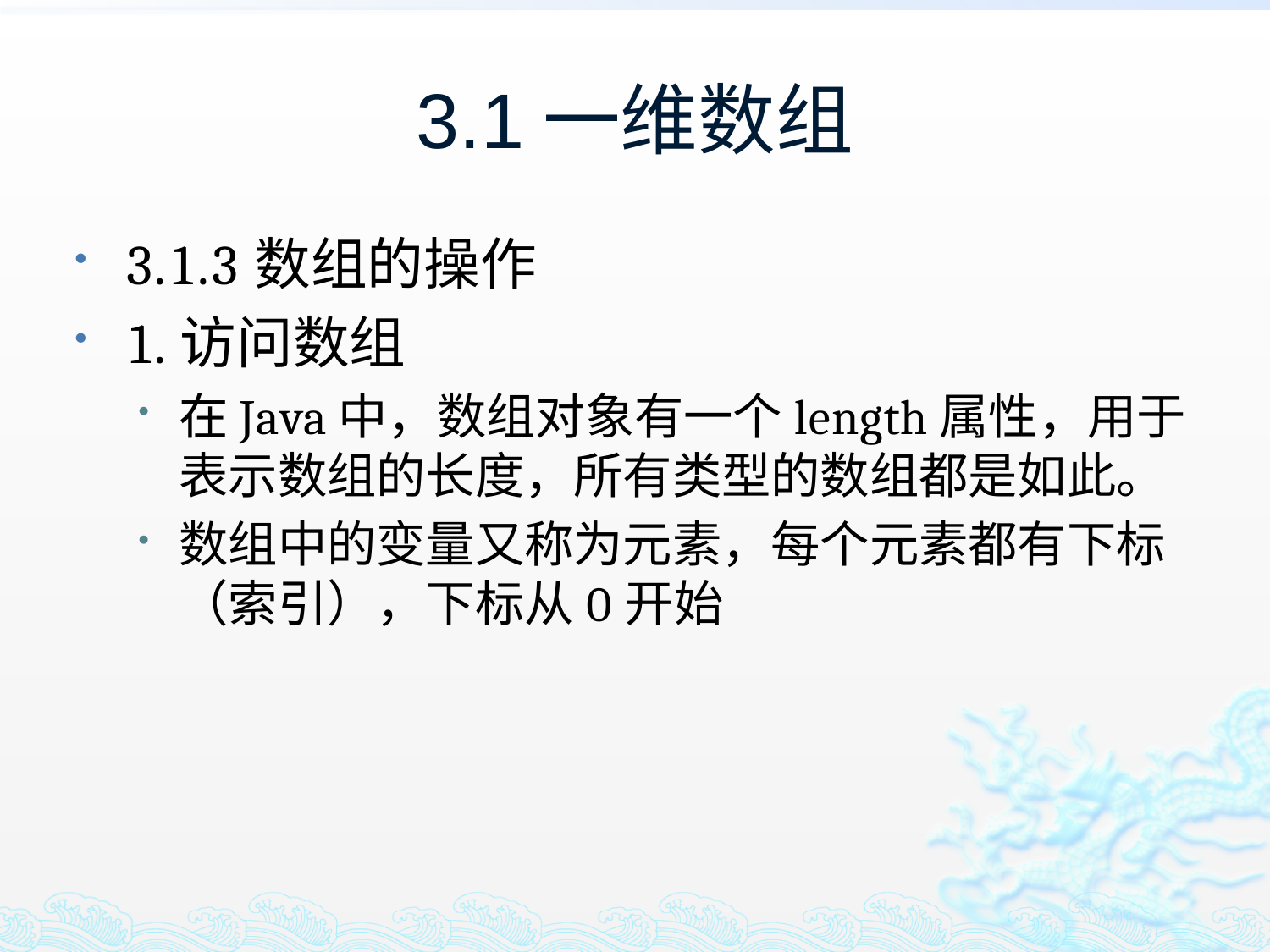

# 3.1一维数组
3.1.3数组的操作
1.访问数组
在Java中，数组对象有一个length属性，用于表示数组的长度，所有类型的数组都是如此。
数组中的变量又称为元素，每个元素都有下标（索引），下标从0开始